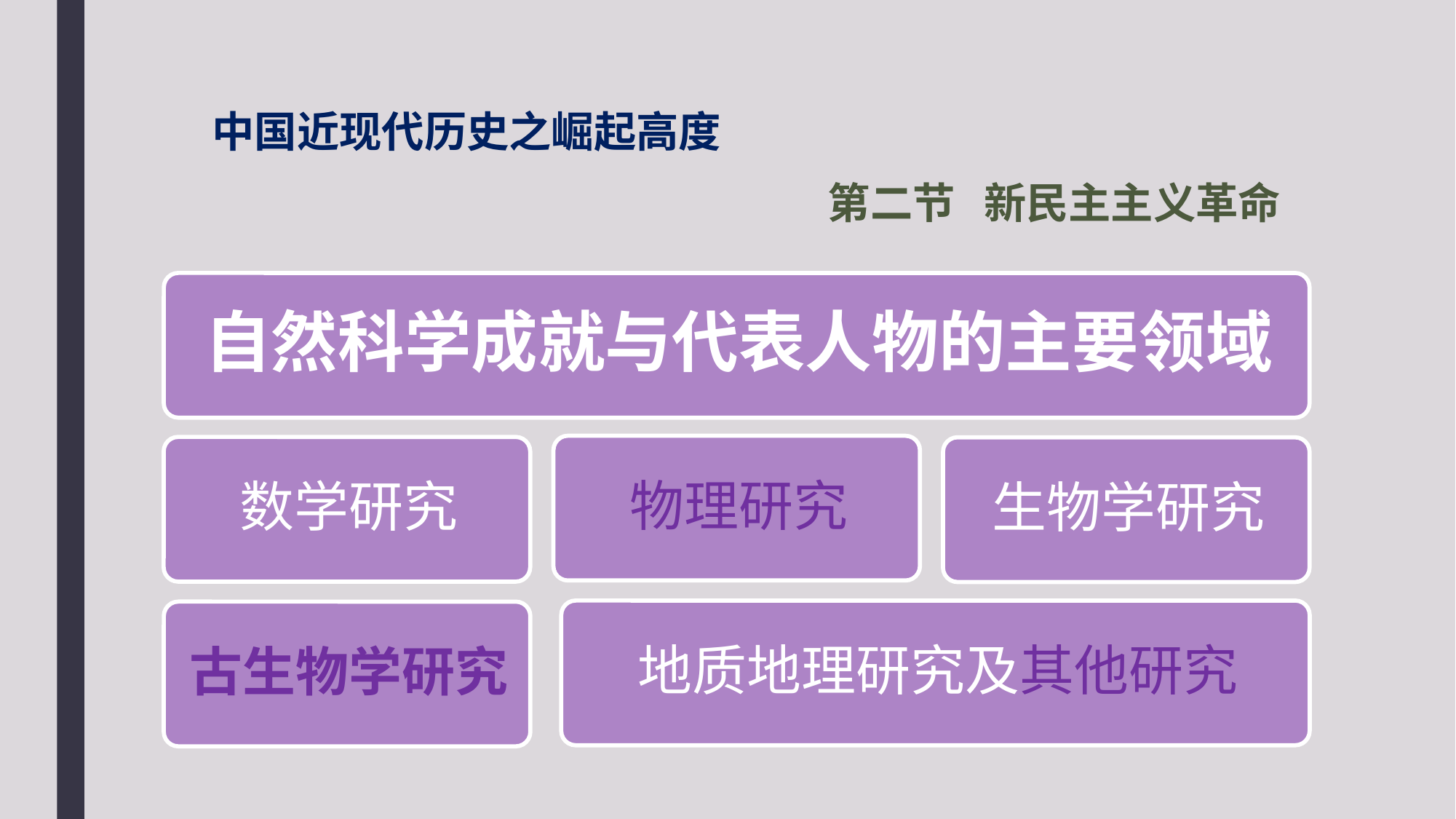

# 中国近现代历史之崛起高度
第二节   新民主主义革命
自然科学成就与代表人物的主要领域
地质地理研究及其他研究
古生物学研究
物理研究
生物学研究
数学研究